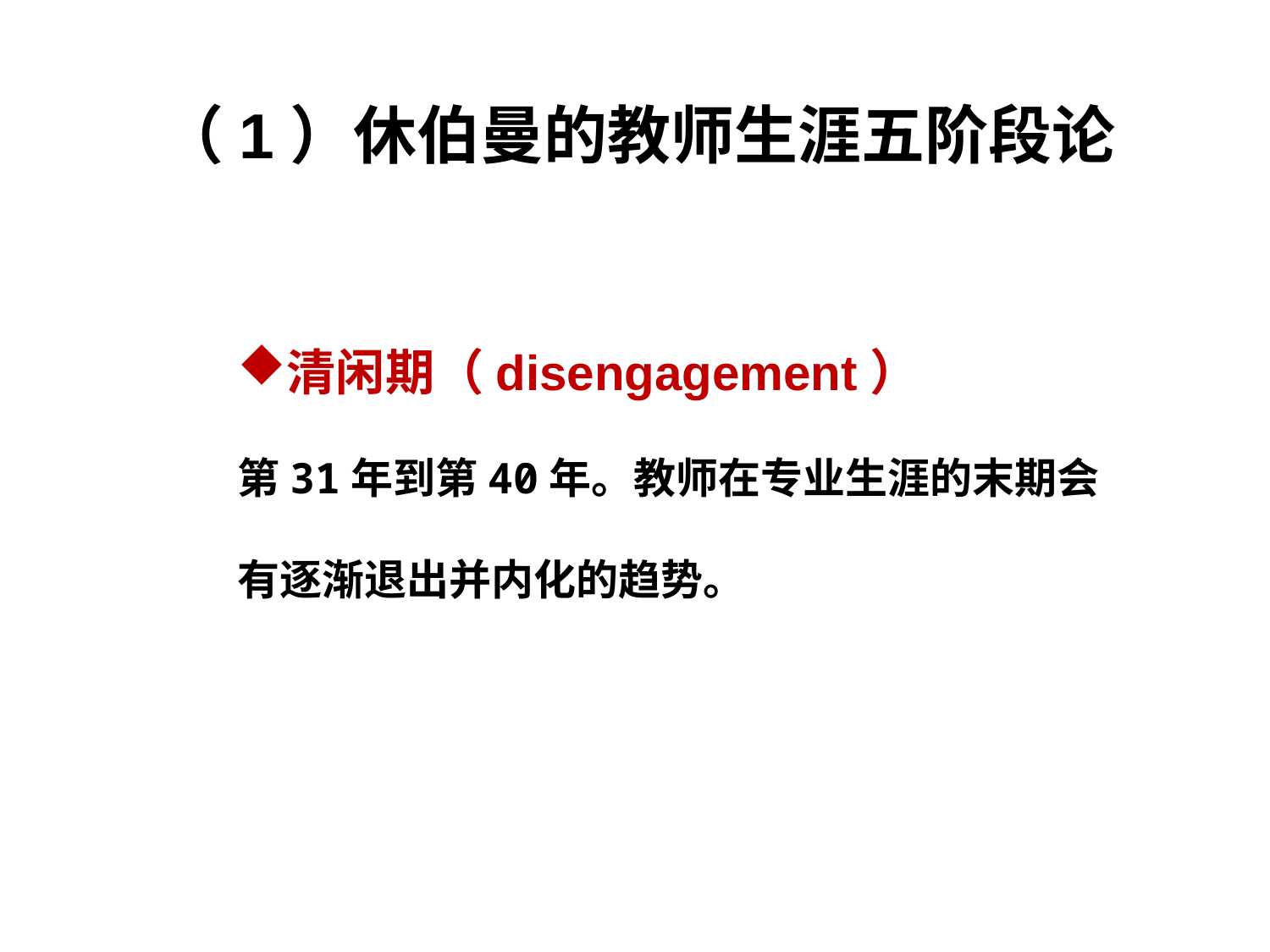

（1）休伯曼的教师生涯五阶段论
清闲期（disengagement）
第31年到第40年。教师在专业生涯的末期会有逐渐退出并内化的趋势。